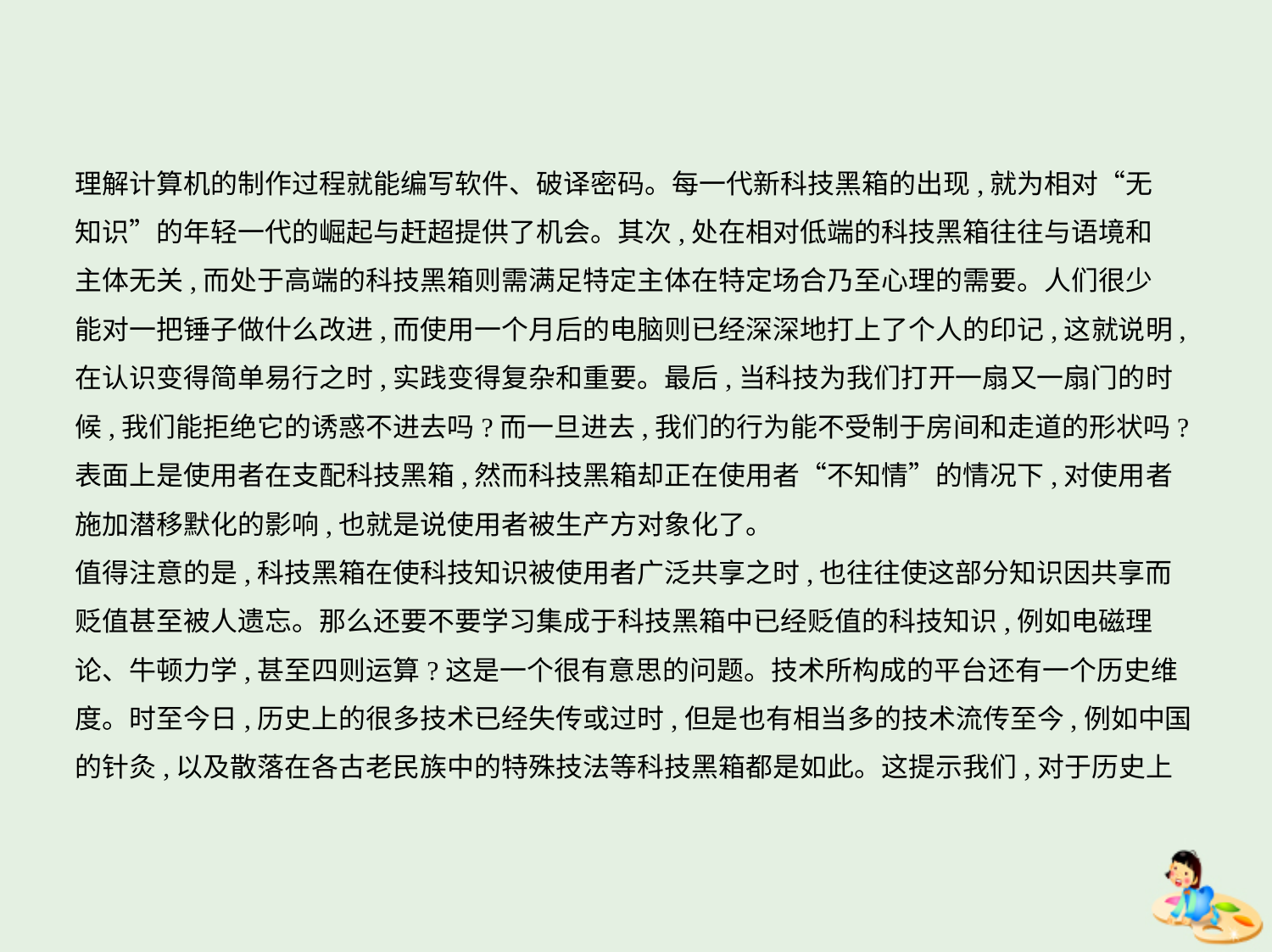

理解计算机的制作过程就能编写软件、破译密码。每一代新科技黑箱的出现,就为相对“无
知识”的年轻一代的崛起与赶超提供了机会。其次,处在相对低端的科技黑箱往往与语境和
主体无关,而处于高端的科技黑箱则需满足特定主体在特定场合乃至心理的需要。人们很少
能对一把锤子做什么改进,而使用一个月后的电脑则已经深深地打上了个人的印记,这就说明,
在认识变得简单易行之时,实践变得复杂和重要。最后,当科技为我们打开一扇又一扇门的时
候,我们能拒绝它的诱惑不进去吗?而一旦进去,我们的行为能不受制于房间和走道的形状吗?
表面上是使用者在支配科技黑箱,然而科技黑箱却正在使用者“不知情”的情况下,对使用者
施加潜移默化的影响,也就是说使用者被生产方对象化了。
值得注意的是,科技黑箱在使科技知识被使用者广泛共享之时,也往往使这部分知识因共享而
贬值甚至被人遗忘。那么还要不要学习集成于科技黑箱中已经贬值的科技知识,例如电磁理
论、牛顿力学,甚至四则运算?这是一个很有意思的问题。技术所构成的平台还有一个历史维
度。时至今日,历史上的很多技术已经失传或过时,但是也有相当多的技术流传至今,例如中国
的针灸,以及散落在各古老民族中的特殊技法等科技黑箱都是如此。这提示我们,对于历史上